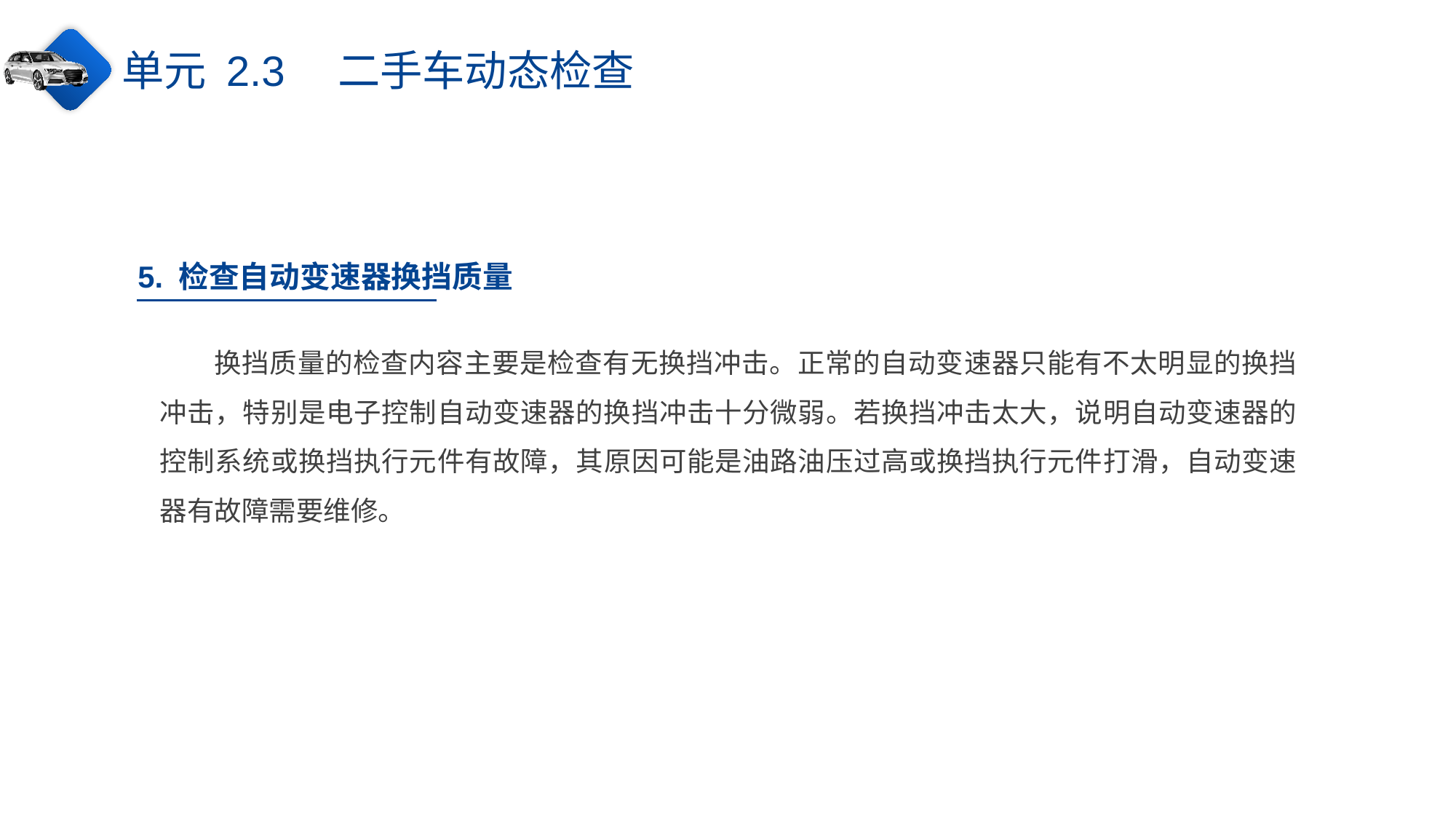

单元 2.3　二手车动态检查
5. 检查自动变速器换挡质量
换挡质量的检查内容主要是检查有无换挡冲击。正常的自动变速器只能有不太明显的换挡冲击，特别是电子控制自动变速器的换挡冲击十分微弱。若换挡冲击太大，说明自动变速器的控制系统或换挡执行元件有故障，其原因可能是油路油压过高或换挡执行元件打滑，自动变速器有故障需要维修。